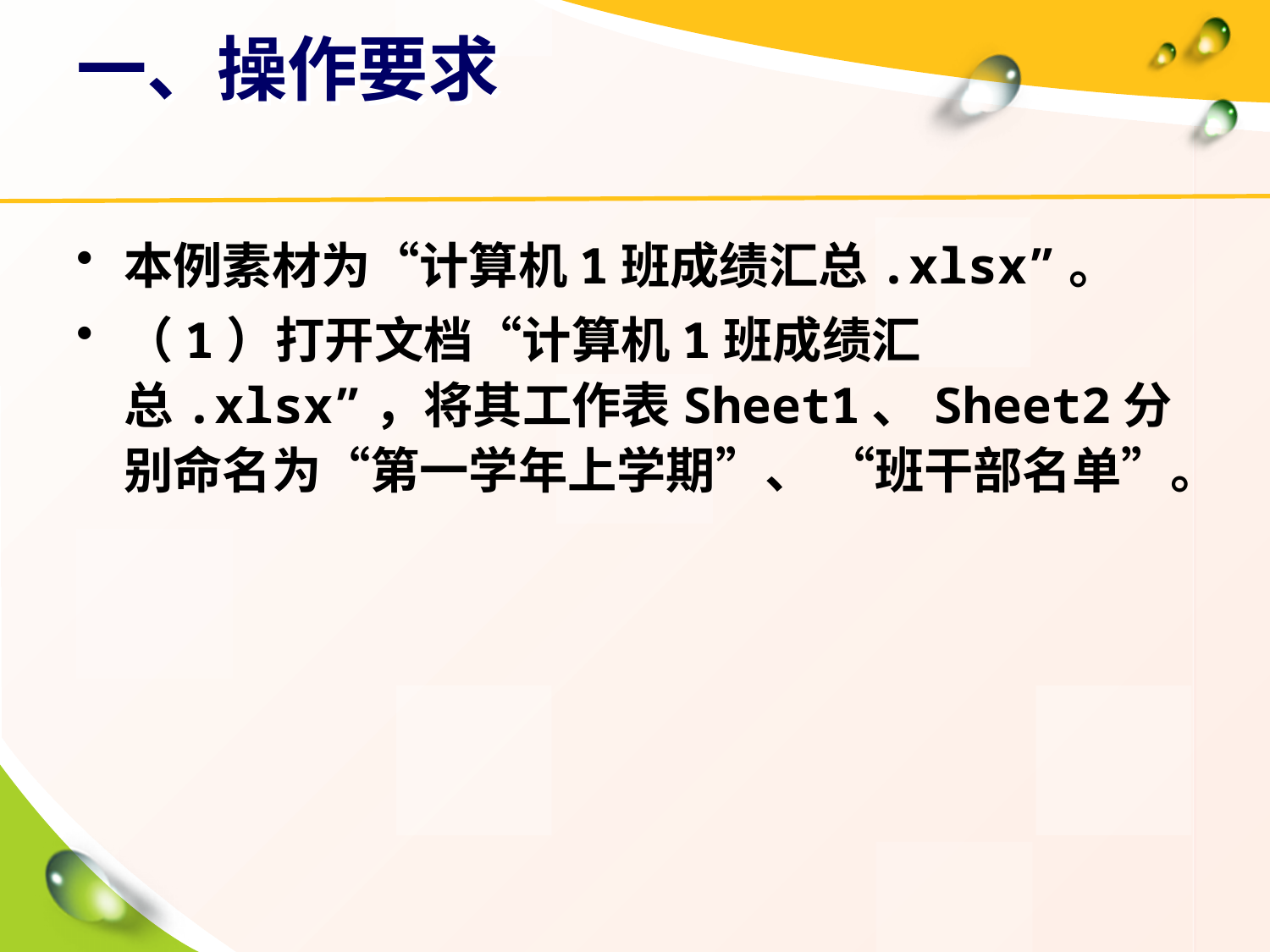

# 一、操作要求
本例素材为“计算机1班成绩汇总.xlsx”。
（1）打开文档“计算机1班成绩汇总.xlsx”，将其工作表Sheet1、Sheet2分别命名为“第一学年上学期”、 “班干部名单”。